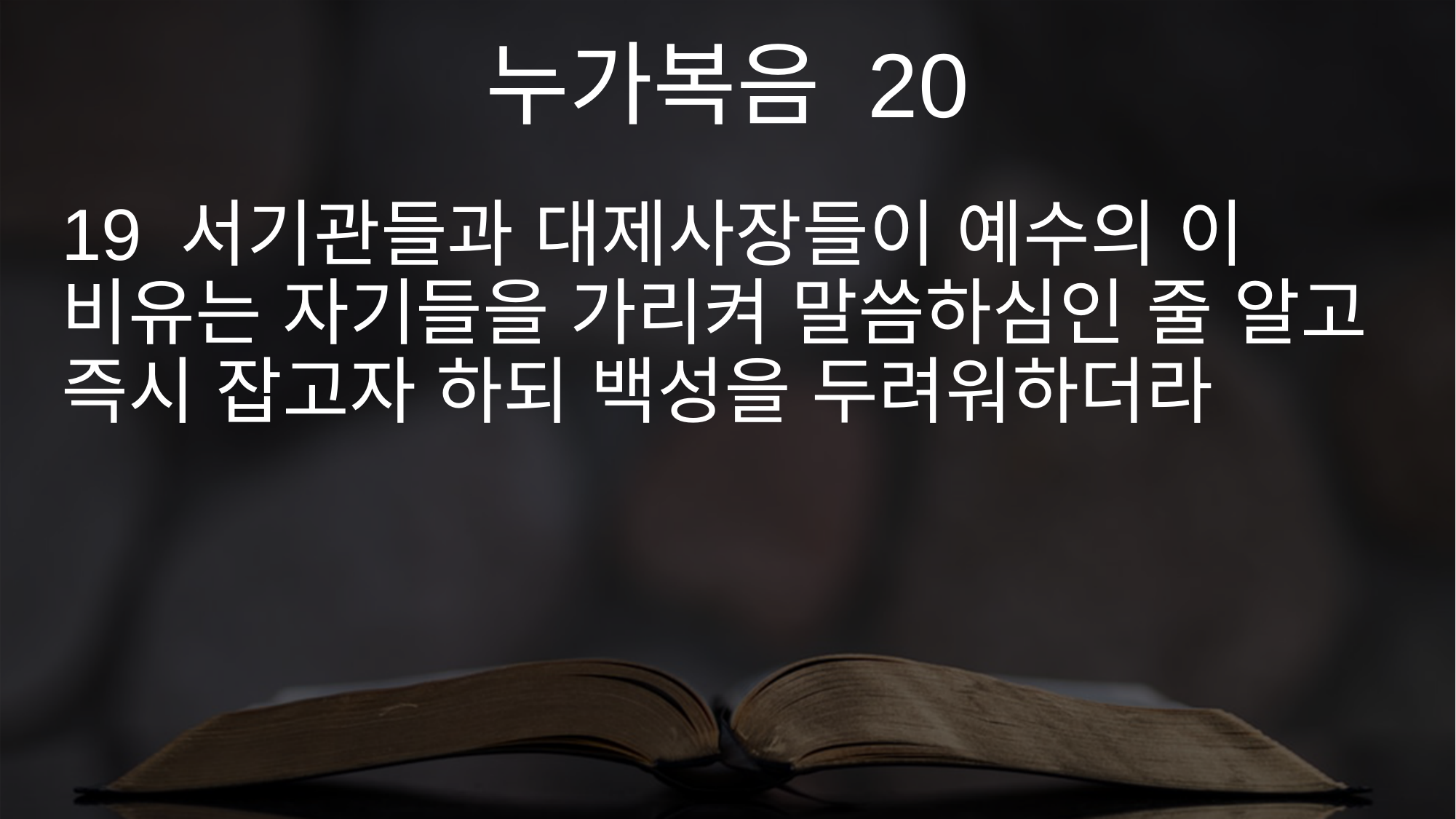

누가복음 20
19 서기관들과 대제사장들이 예수의 이 비유는 자기들을 가리켜 말씀하심인 줄 알고 즉시 잡고자 하되 백성을 두려워하더라